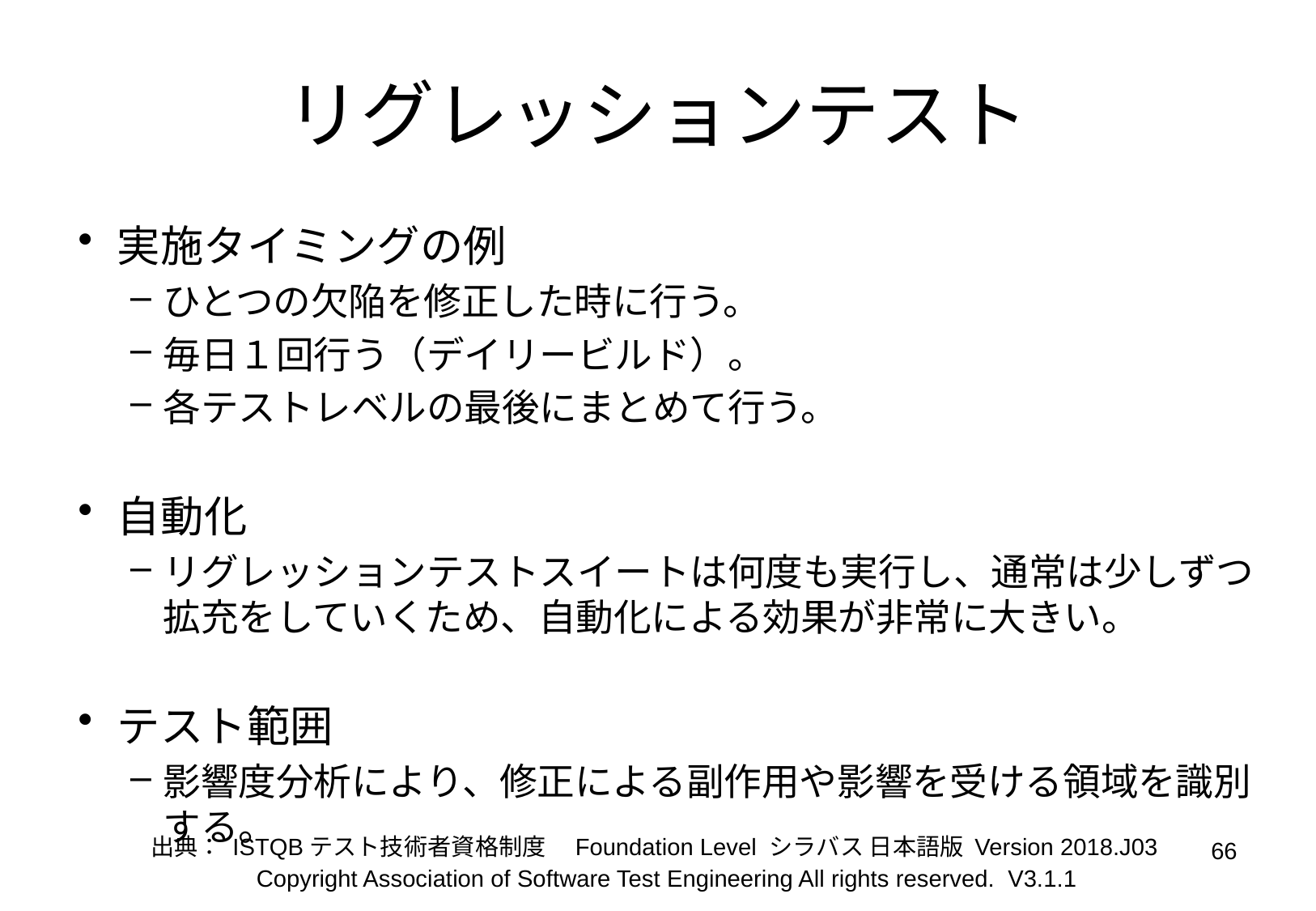

# リグレッションテスト
実施タイミングの例
ひとつの欠陥を修正した時に行う。
毎日１回行う（デイリービルド）。
各テストレベルの最後にまとめて行う。

自動化
リグレッションテストスイートは何度も実行し、通常は少しずつ拡充をしていくため、自動化による効果が非常に大きい。

テスト範囲
影響度分析により、修正による副作用や影響を受ける領域を識別する。
出典： ISTQBテスト技術者資格制度　Foundation Level シラバス 日本語版 Version 2018.J03
66
Copyright Association of Software Test Engineering All rights reserved.  V3.1.1